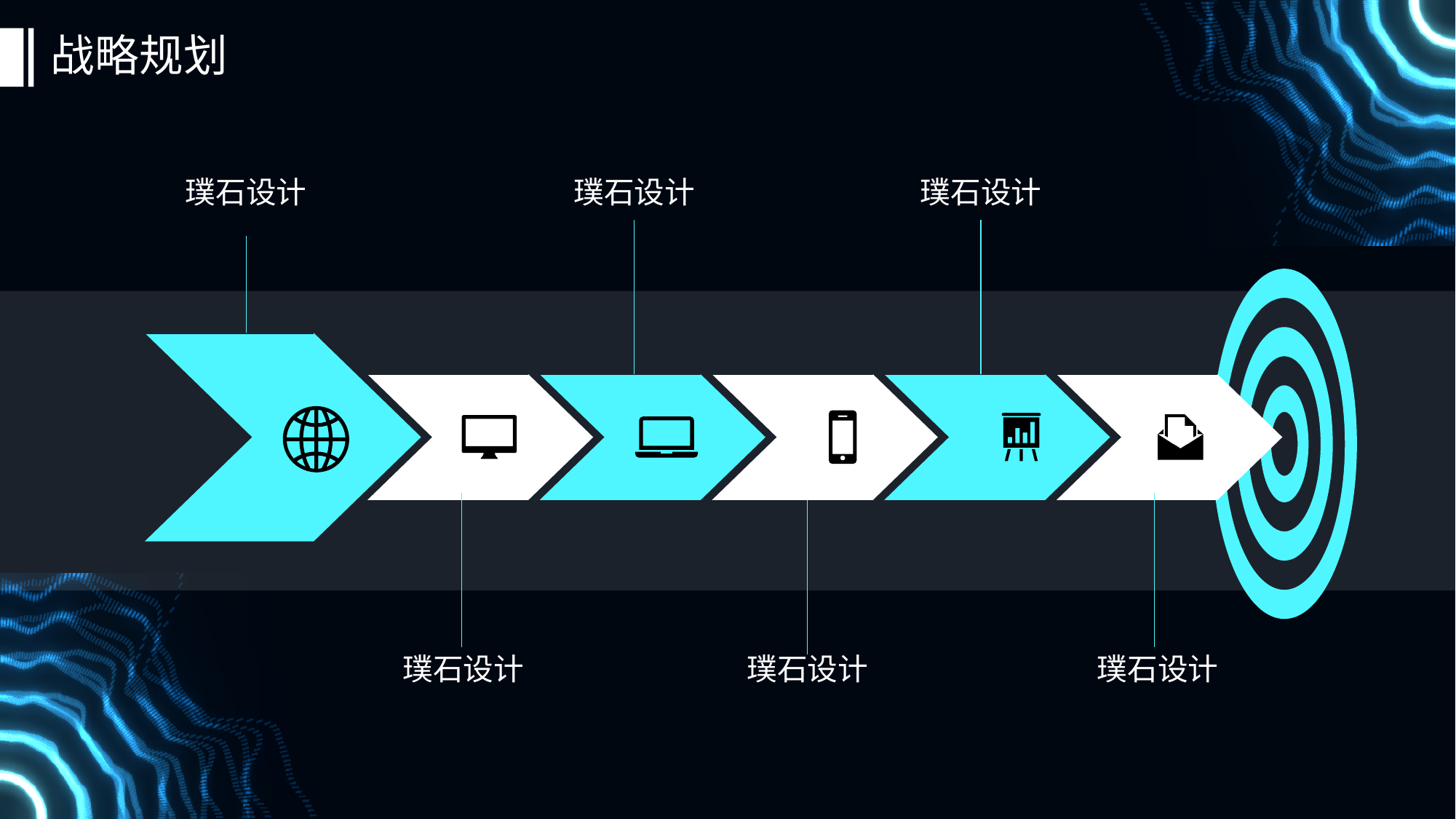

# 战略规划
璞石设计

璞石设计

璞石设计

璞石设计

璞石设计

璞石设计